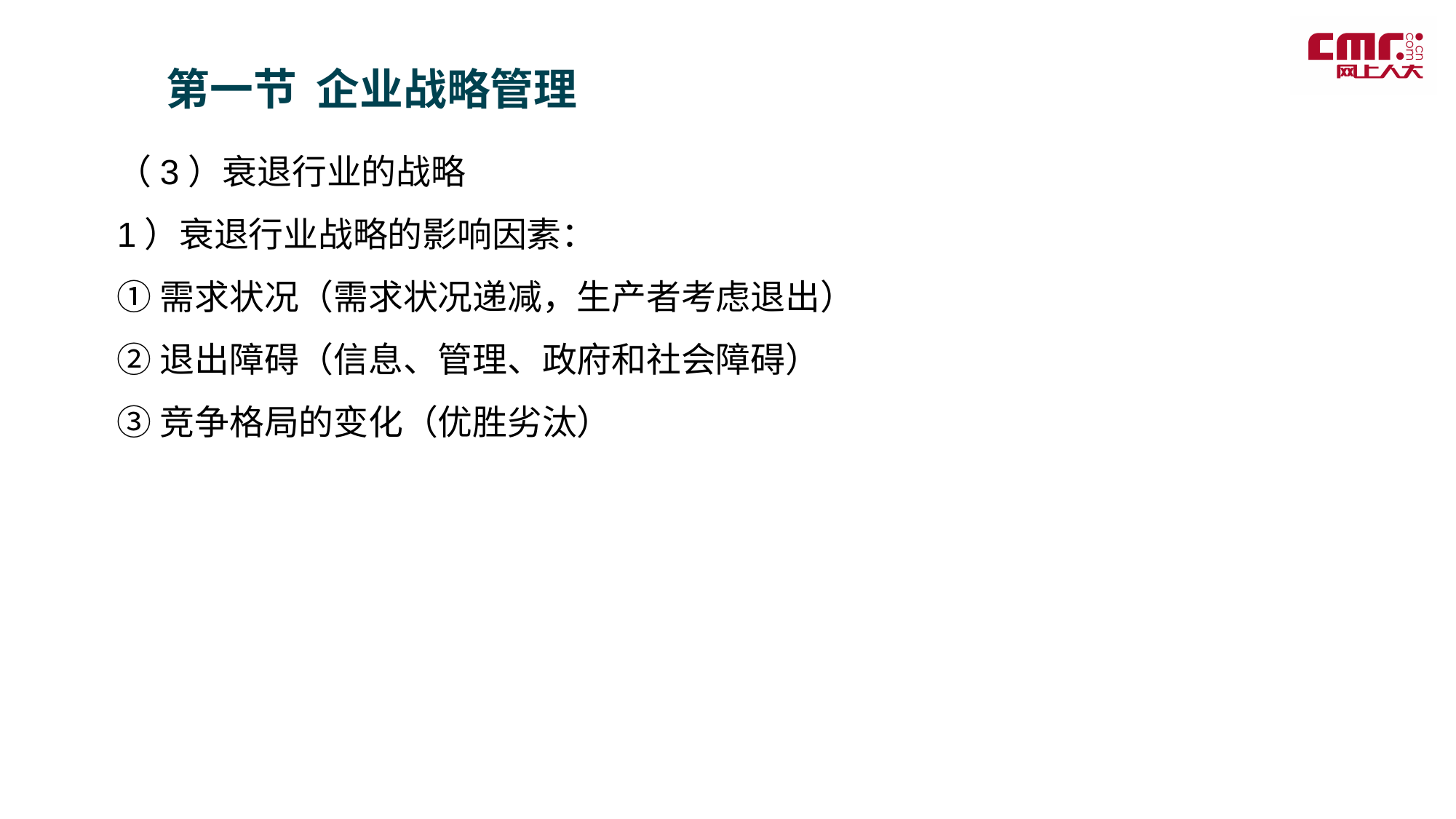

第一节  企业战略管理
（3）衰退行业的战略
1）衰退行业战略的影响因素：
①需求状况（需求状况递减，生产者考虑退出）
②退出障碍（信息、管理、政府和社会障碍）
③竞争格局的变化（优胜劣汰）